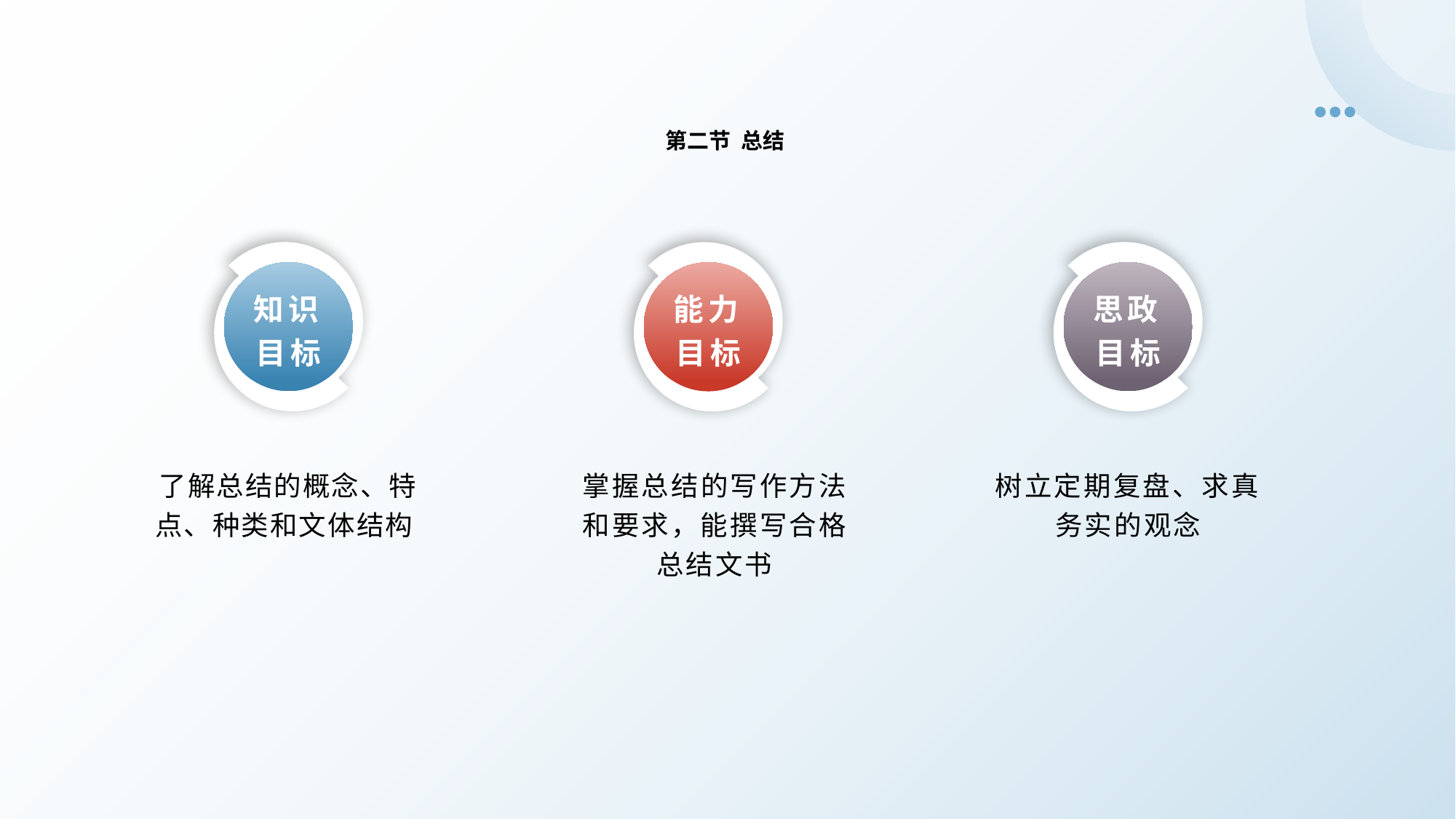

第二节  总结

知识目标
思政目标
能力目标
掌握总结的写作方法和要求，能撰写合格总结文书
了解总结的概念、特点、种类和文体结构
树立定期复盘、求真务实的观念